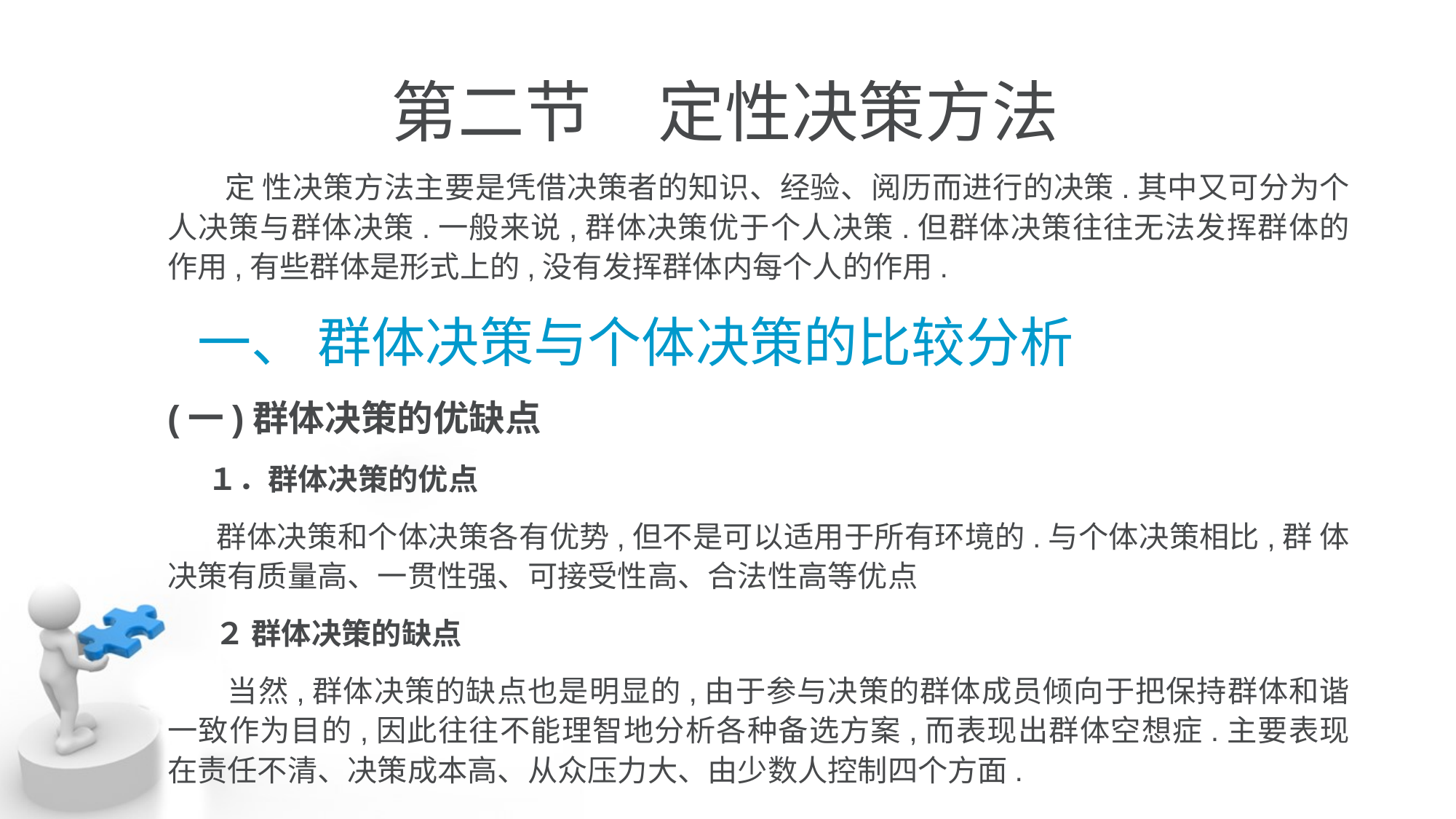

# 第二节　定性决策方法
       定 性决策方法主要是凭借决策者的知识、经验、阅历而进行的决策.其中又可分为个 人决策与群体决策.一般来说,群体决策优于个人决策.但群体决策往往无法发挥群体的 作用,有些群体是形式上的,没有发挥群体内每个人的作用.
　一、 群体决策与个体决策的比较分析
(一)群体决策的优缺点
     １．群体决策的优点
      群体决策和个体决策各有优势,但不是可以适用于所有环境的.与个体决策相比,群 体决策有质量高、一贯性强、可接受性高、合法性高等优点
      ２ 群体决策的缺点
       当然,群体决策的缺点也是明显的,由于参与决策的群体成员倾向于把保持群体和谐 一致作为目的,因此往往不能理智地分析各种备选方案,而表现出群体空想症.主要表现 在责任不清、决策成本高、从众压力大、由少数人控制四个方面.